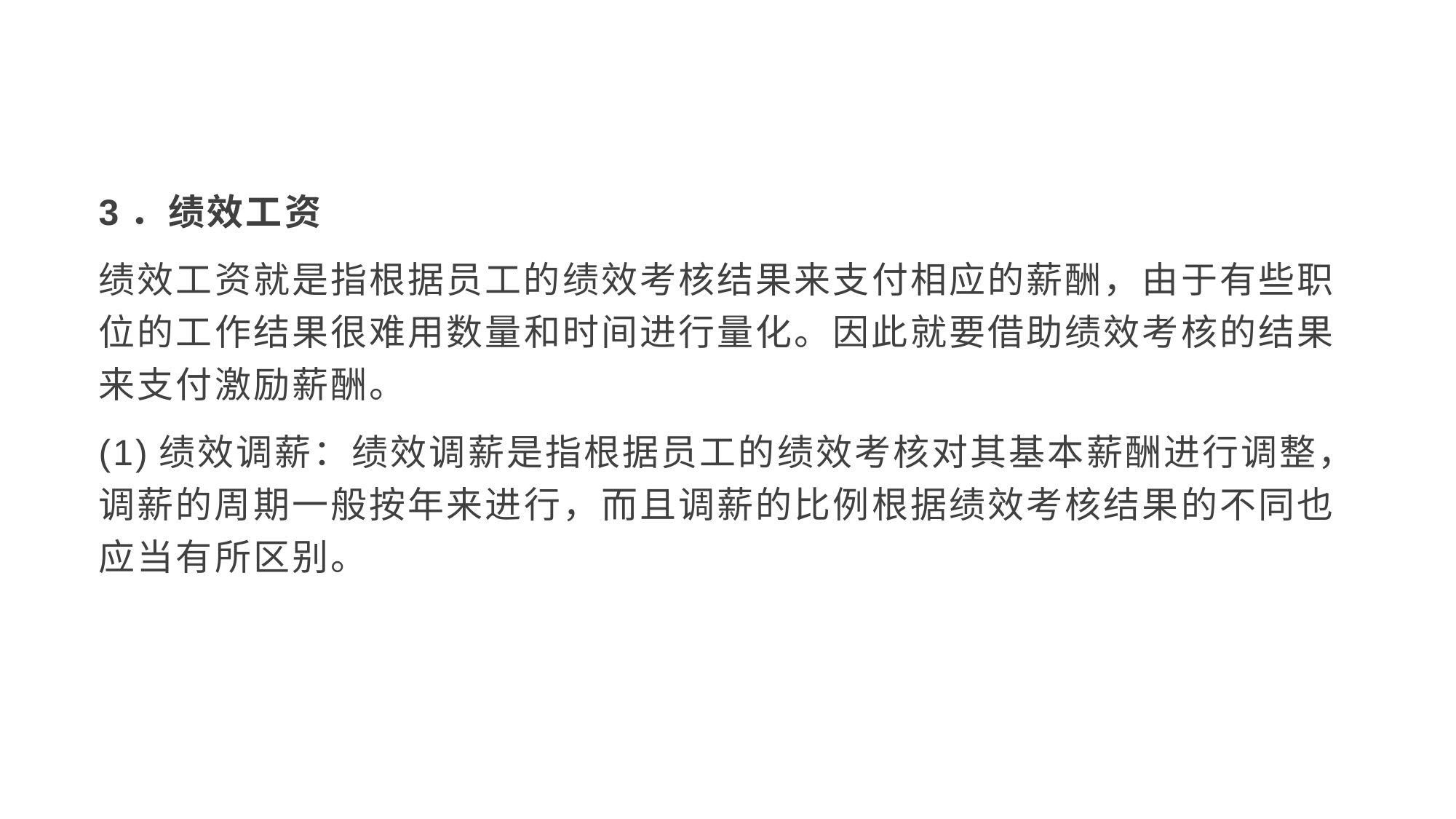

#
3．绩效工资
绩效工资就是指根据员工的绩效考核结果来支付相应的薪酬，由于有些职位的工作结果很难用数量和时间进行量化。因此就要借助绩效考核的结果来支付激励薪酬。
(1)绩效调薪：绩效调薪是指根据员工的绩效考核对其基本薪酬进行调整，调薪的周期一般按年来进行，而且调薪的比例根据绩效考核结果的不同也应当有所区别。